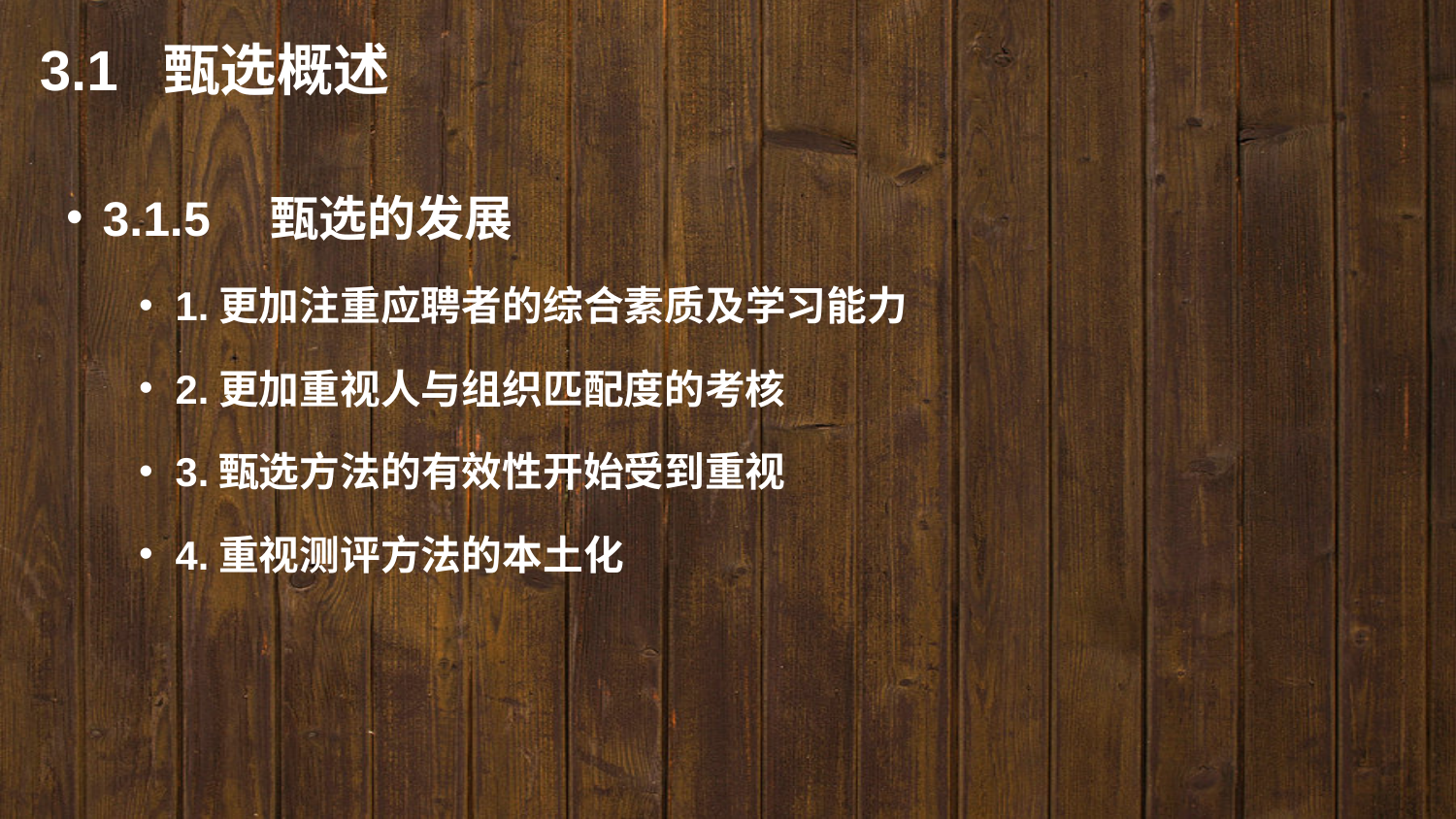

3.1  甄选概述
3.1.5　甄选的发展
1.更加注重应聘者的综合素质及学习能力
2.更加重视人与组织匹配度的考核
3.甄选方法的有效性开始受到重视
4.重视测评方法的本土化